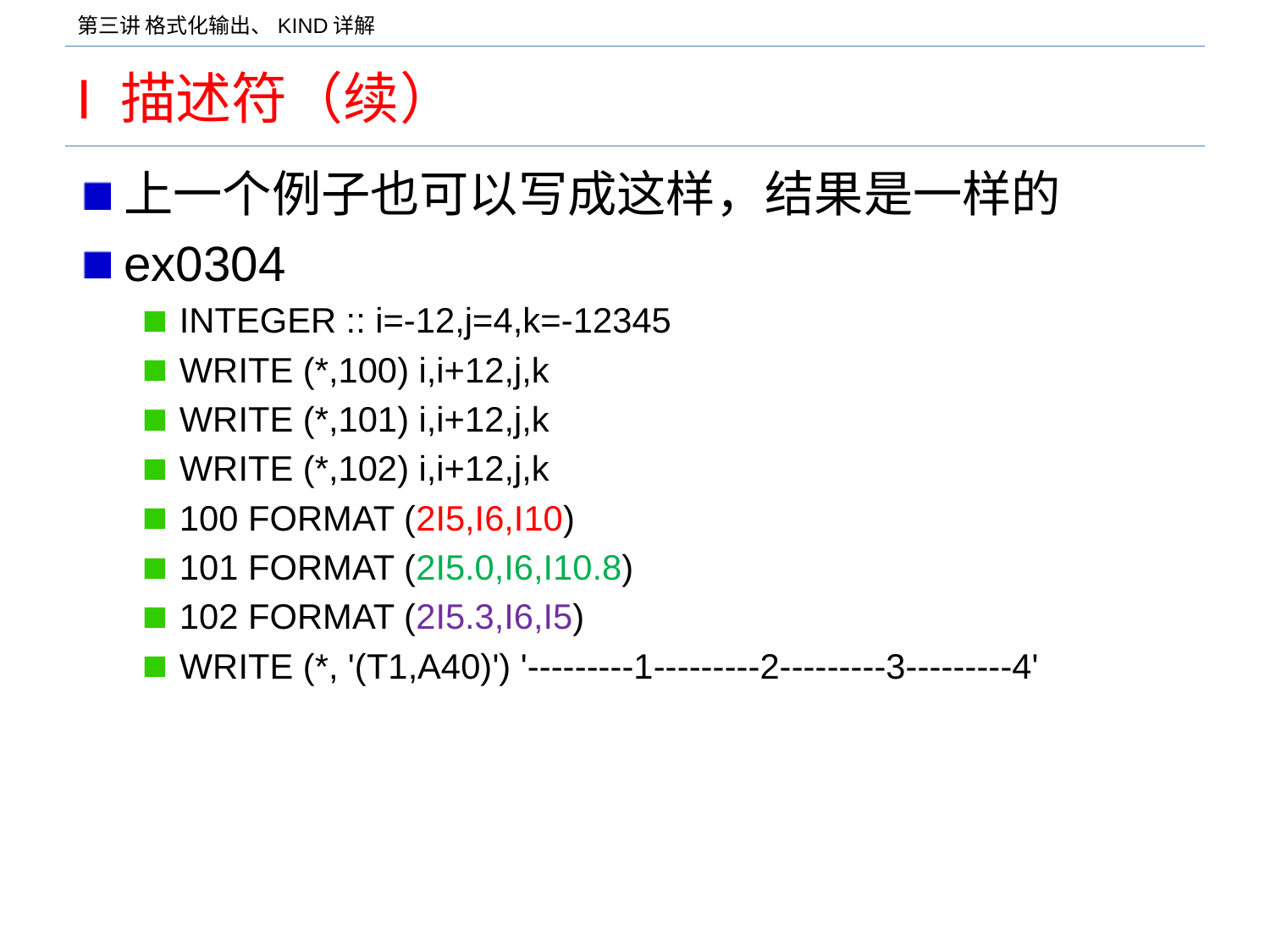

# I 描述符（续）
上一个例子也可以写成这样，结果是一样的
ex0304
INTEGER :: i=-12,j=4,k=-12345
WRITE (*,100) i,i+12,j,k
WRITE (*,101) i,i+12,j,k
WRITE (*,102) i,i+12,j,k
100 FORMAT (2I5,I6,I10)
101 FORMAT (2I5.0,I6,I10.8)
102 FORMAT (2I5.3,I6,I5)
WRITE (*, '(T1,A40)') '---------1---------2---------3---------4'